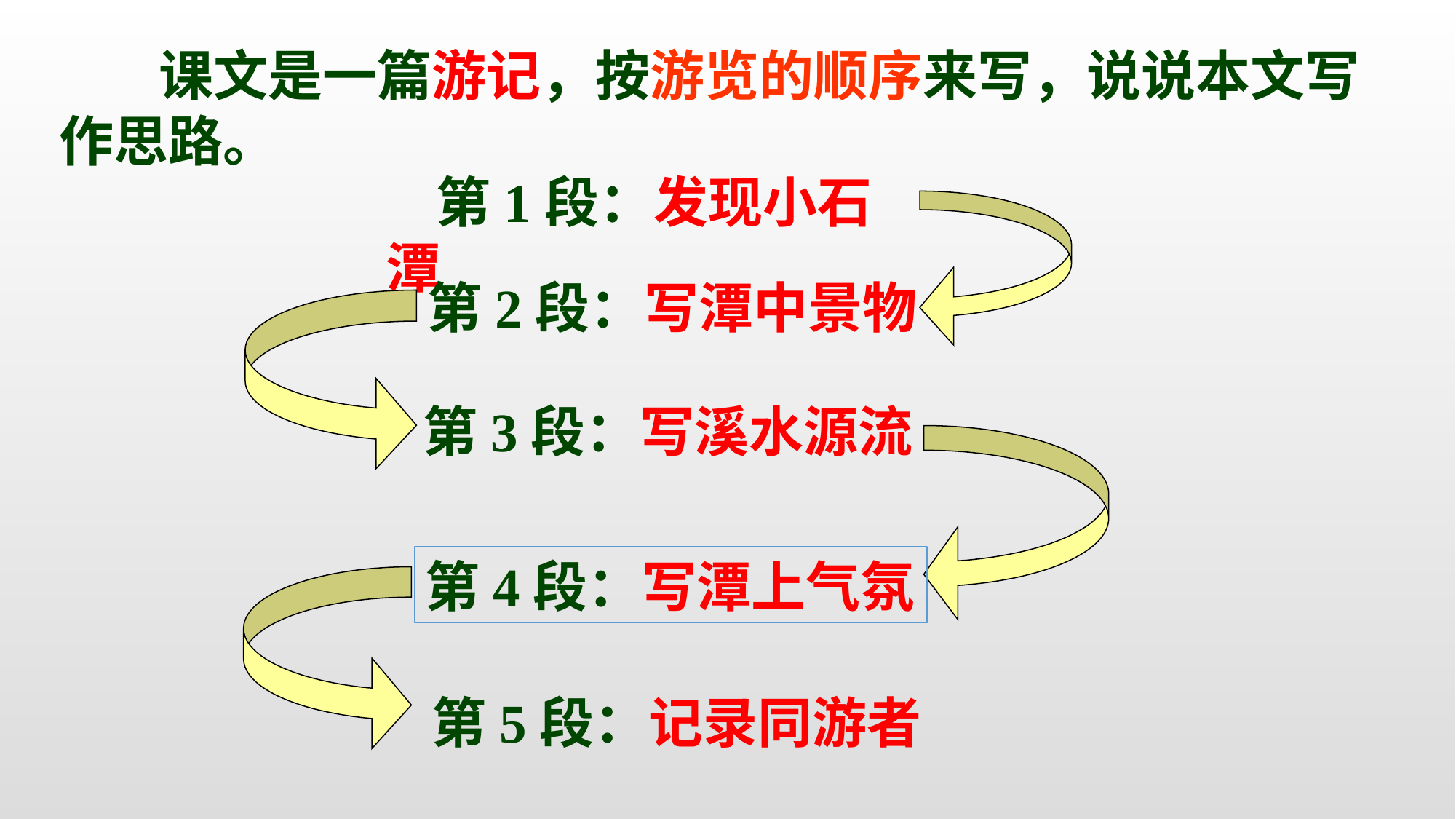

课文是一篇游记，按游览的顺序来写，说说本文写作思路。
   第1段：发现小石潭

第2段：写潭中景物

第3段：写溪水源流

第4段：写潭上气氛

第5段：记录同游者